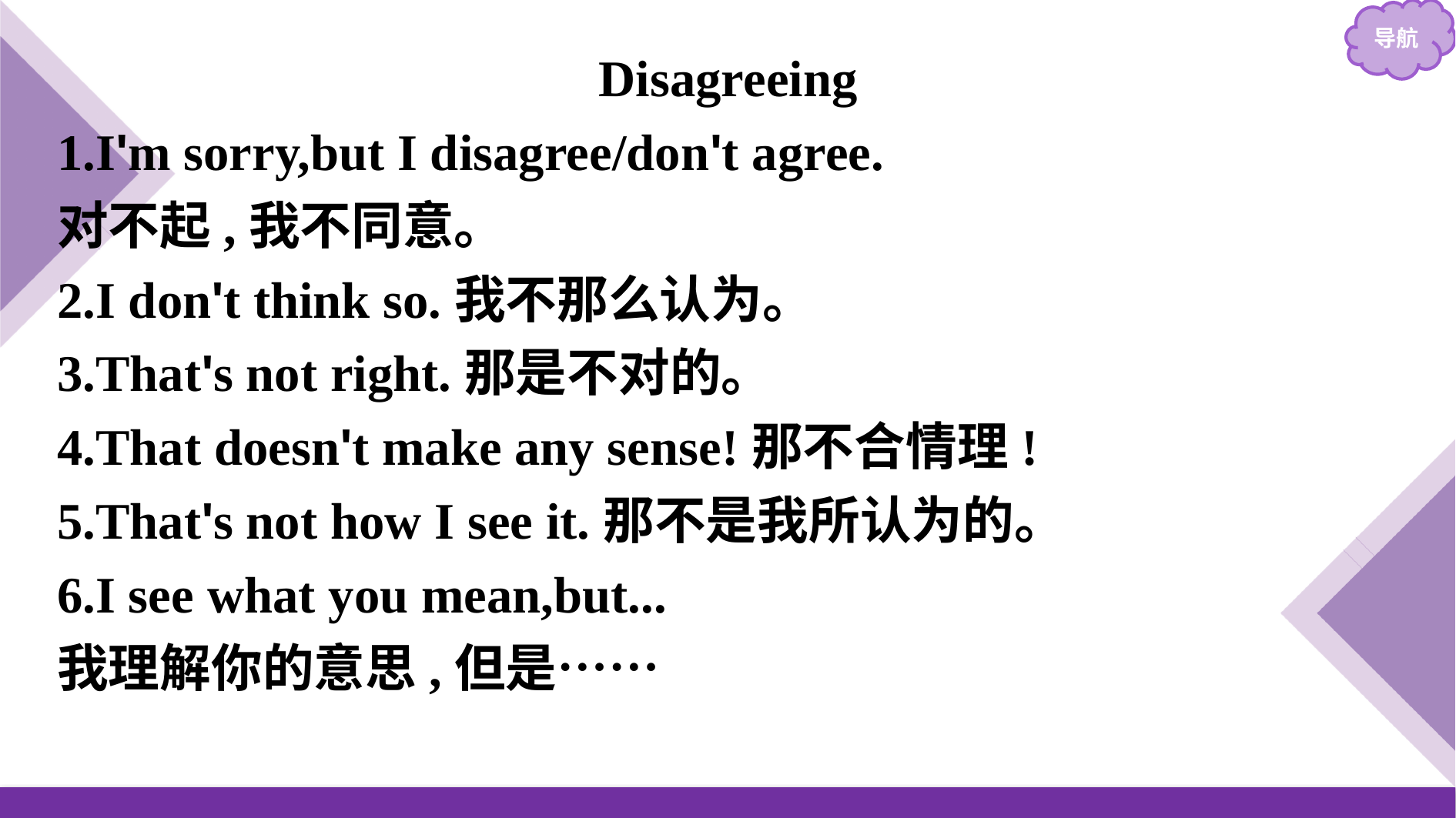

Disagreeing
1.I'm sorry,but I disagree/don't agree.
对不起,我不同意。
2.I don't think so.我不那么认为。
3.That's not right.那是不对的。
4.That doesn't make any sense!那不合情理!
5.That's not how I see it.那不是我所认为的。
6.I see what you mean,but...
我理解你的意思,但是……